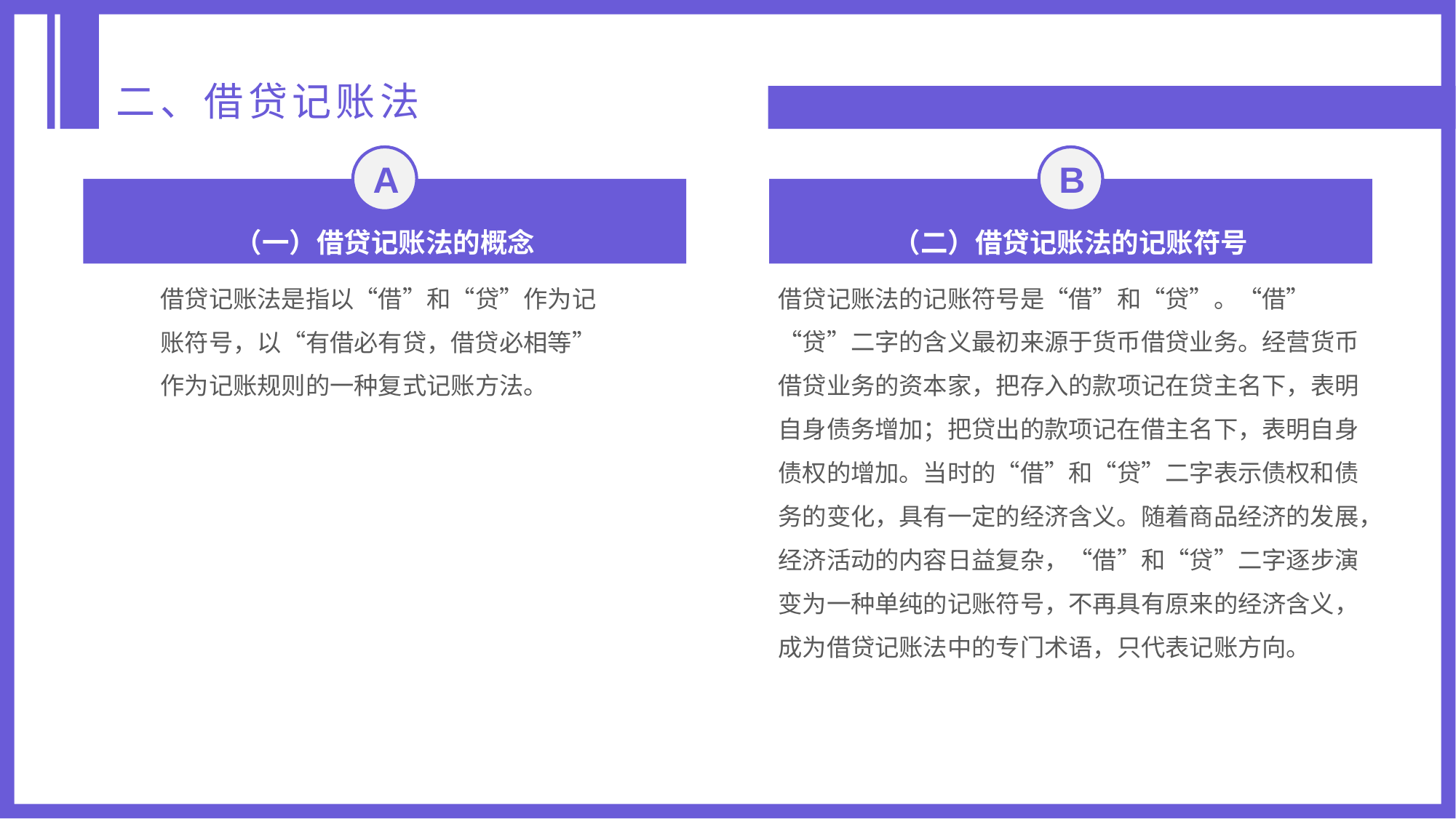

二、借贷记账法
A
B
（一）借贷记账法的概念
（二）借贷记账法的记账符号
借贷记账法是指以“借”和“贷”作为记账符号，以“有借必有贷，借贷必相等”作为记账规则的一种复式记账方法。
借贷记账法的记账符号是“借”和“贷”。“借”“贷”二字的含义最初来源于货币借贷业务。经营货币借贷业务的资本家，把存入的款项记在贷主名下，表明自身债务增加；把贷出的款项记在借主名下，表明自身债权的增加。当时的“借”和“贷”二字表示债权和债务的变化，具有一定的经济含义。随着商品经济的发展，经济活动的内容日益复杂，“借”和“贷”二字逐步演变为一种单纯的记账符号，不再具有原来的经济含义，成为借贷记账法中的专门术语，只代表记账方向。